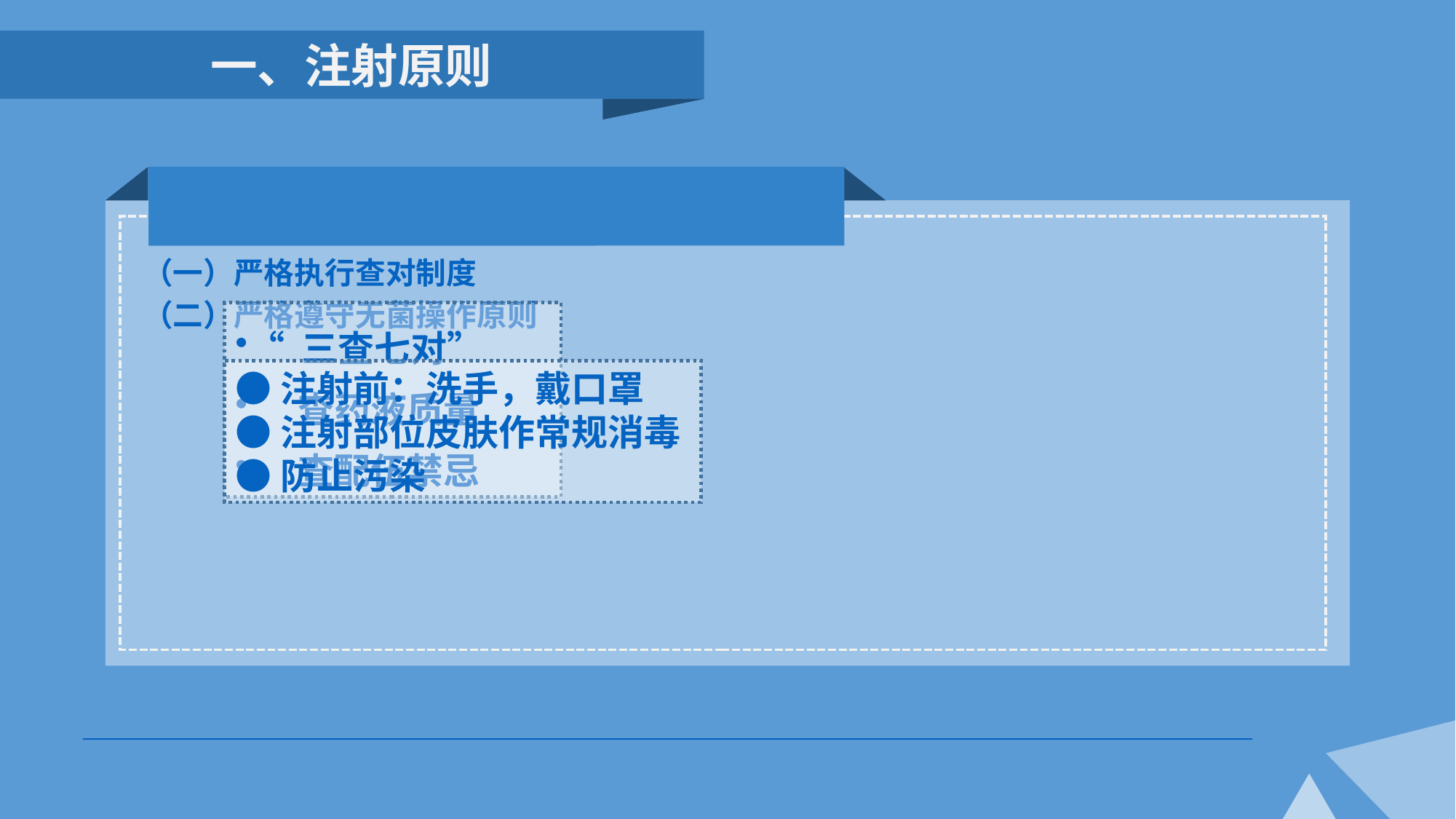

一、注射原则

（一）严格执行查对制度
（二）严格遵守无菌操作原则

“ 三查七对”
     查药液质量
     查配伍禁忌
●注射前：洗手，戴口罩
●注射部位皮肤作常规消毒
●防止污染